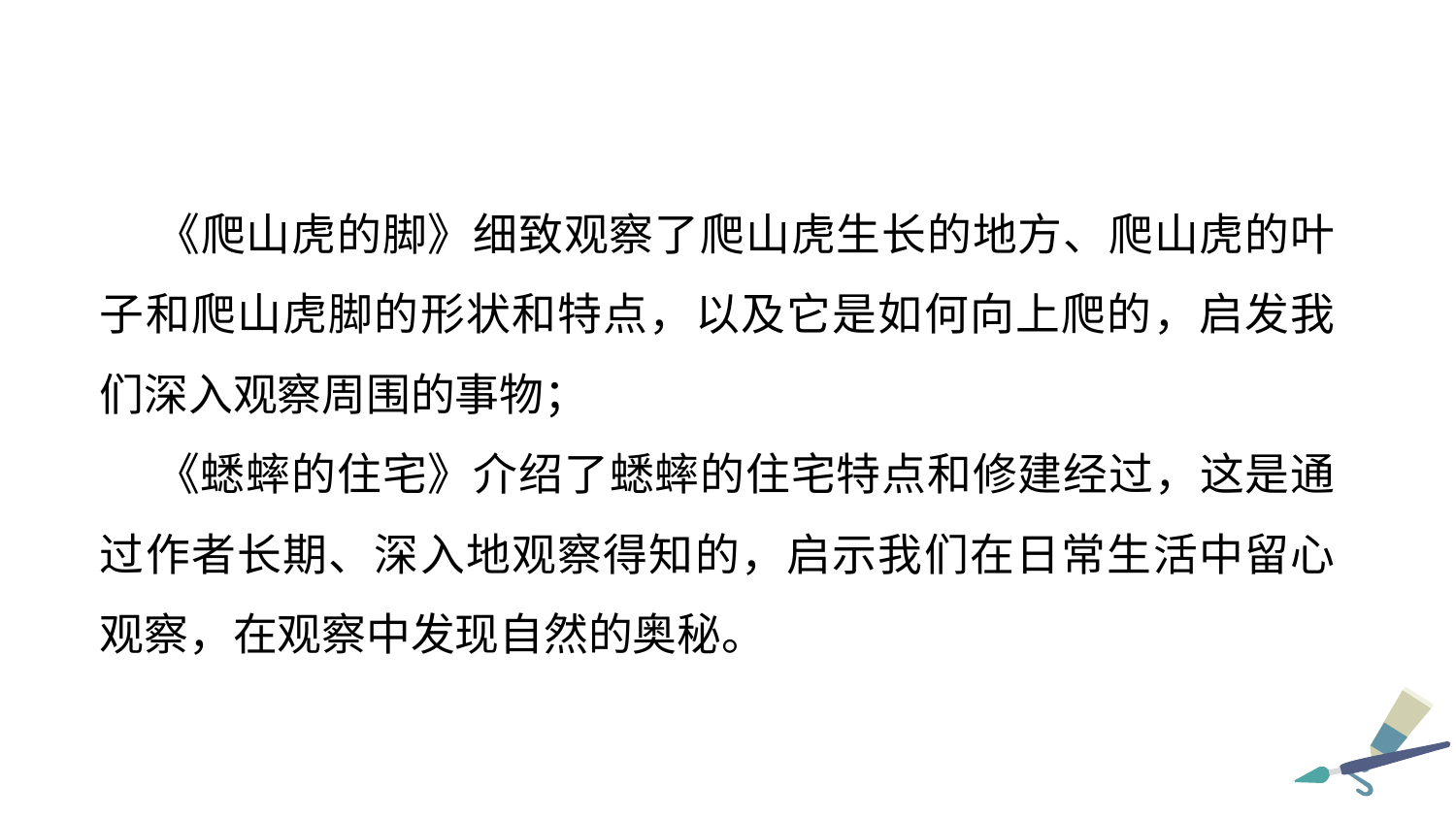

《爬山虎的脚》细致观察了爬山虎生长的地方、爬山虎的叶子和爬山虎脚的形状和特点，以及它是如何向上爬的，启发我们深入观察周围的事物；
    《蟋蟀的住宅》介绍了蟋蟀的住宅特点和修建经过，这是通过作者长期、深入地观察得知的，启示我们在日常生活中留心观察，在观察中发现自然的奥秘。